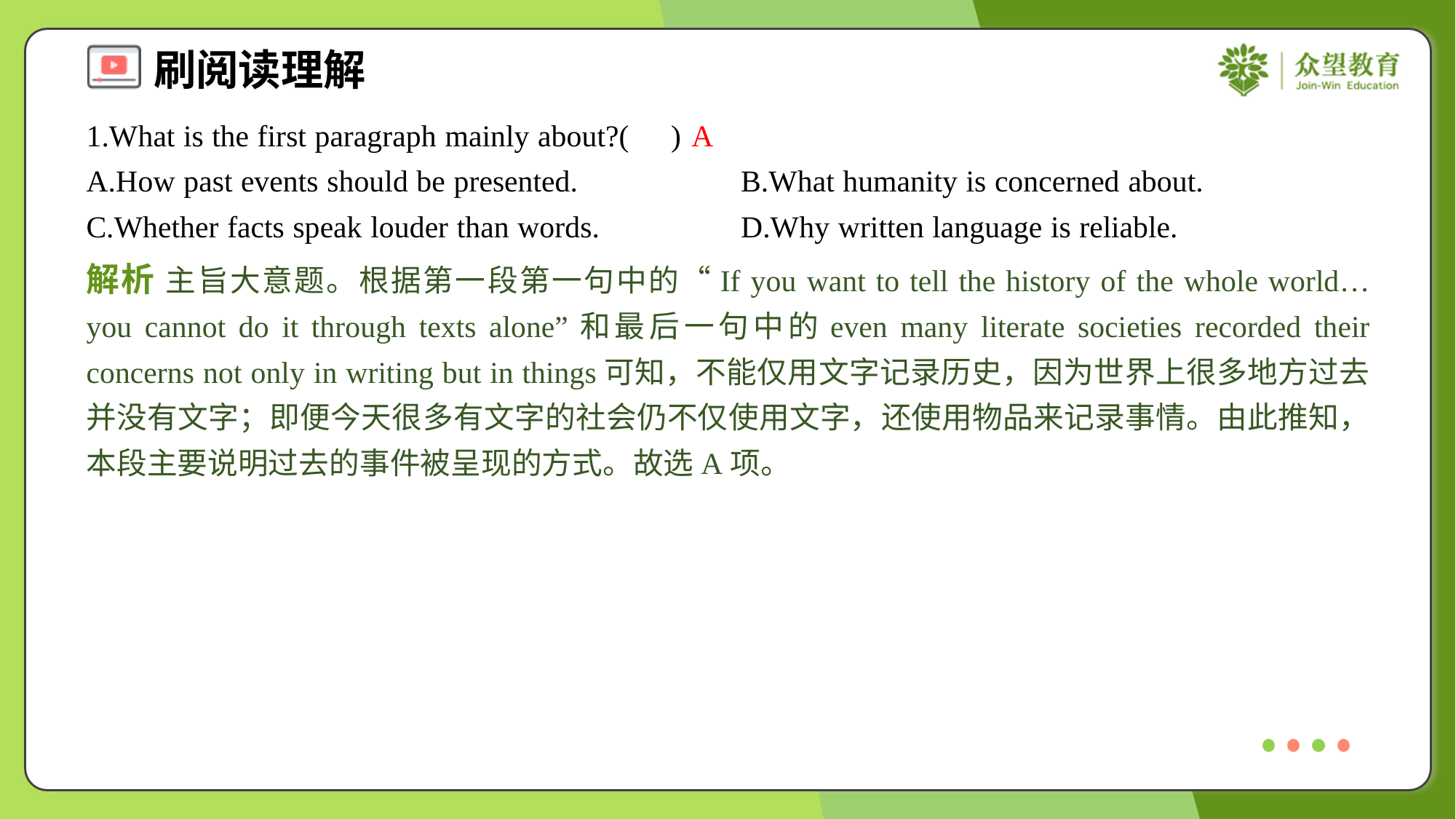

1.What is the first paragraph mainly about?(     )
A
A.How past events should be presented.	B.What humanity is concerned about.
C.Whether facts speak louder than words.	D.Why written language is reliable.
解析 主旨大意题。根据第一段第一句中的“If you want to tell the history of the whole world… you cannot do it through texts alone”和最后一句中的even many literate societies recorded their concerns not only in writing but in things可知，不能仅用文字记录历史，因为世界上很多地方过去并没有文字；即便今天很多有文字的社会仍不仅使用文字，还使用物品来记录事情。由此推知，本段主要说明过去的事件被呈现的方式。故选A项。